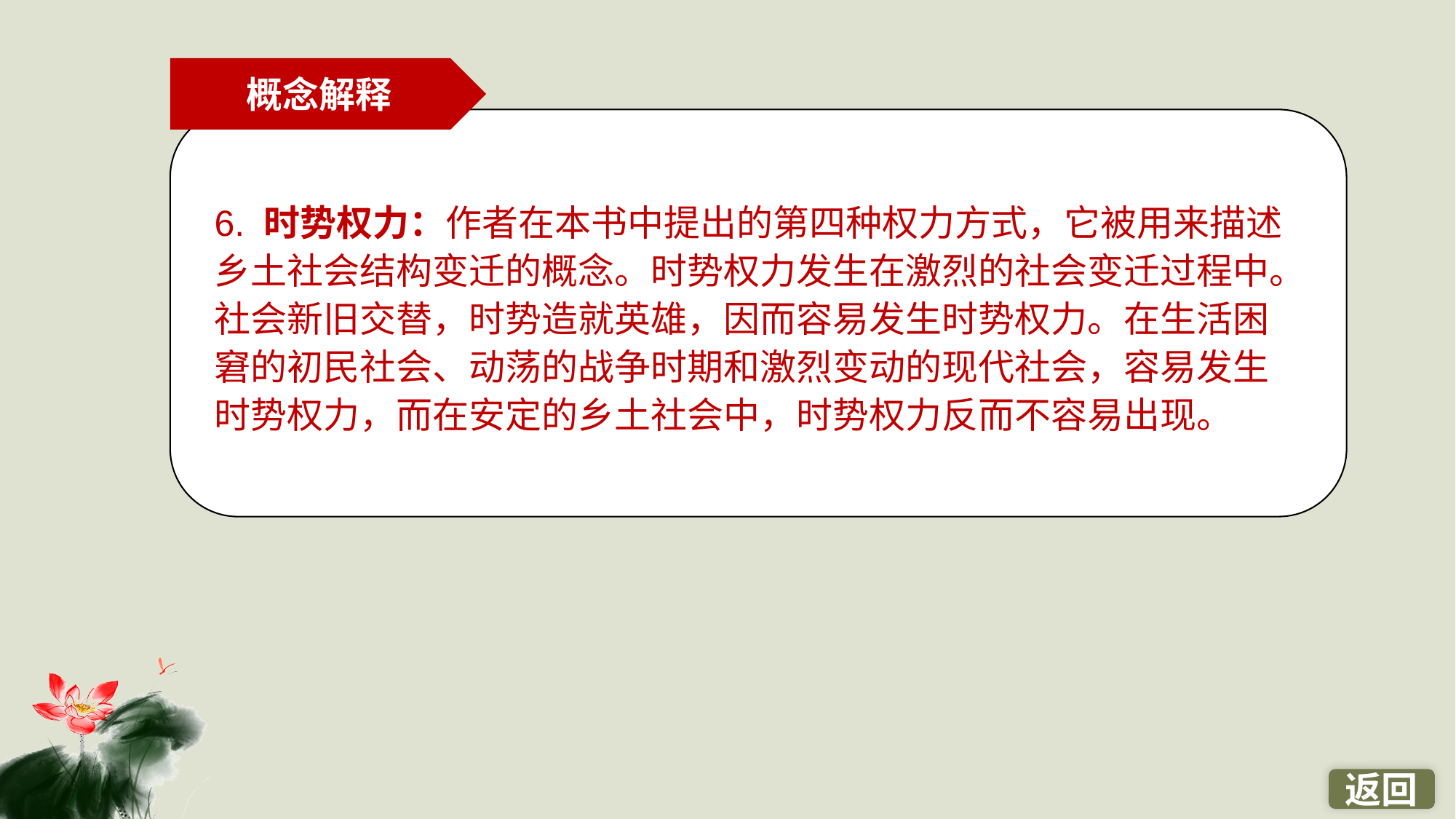

概念解释

6. 时势权力：作者在本书中提出的第四种权力方式，它被用来描述乡土社会结构变迁的概念。时势权力发生在激烈的社会变迁过程中。社会新旧交替，时势造就英雄，因而容易发生时势权力。在生活困窘的初民社会、动荡的战争时期和激烈变动的现代社会，容易发生时势权力，而在安定的乡土社会中，时势权力反而不容易出现。
返回